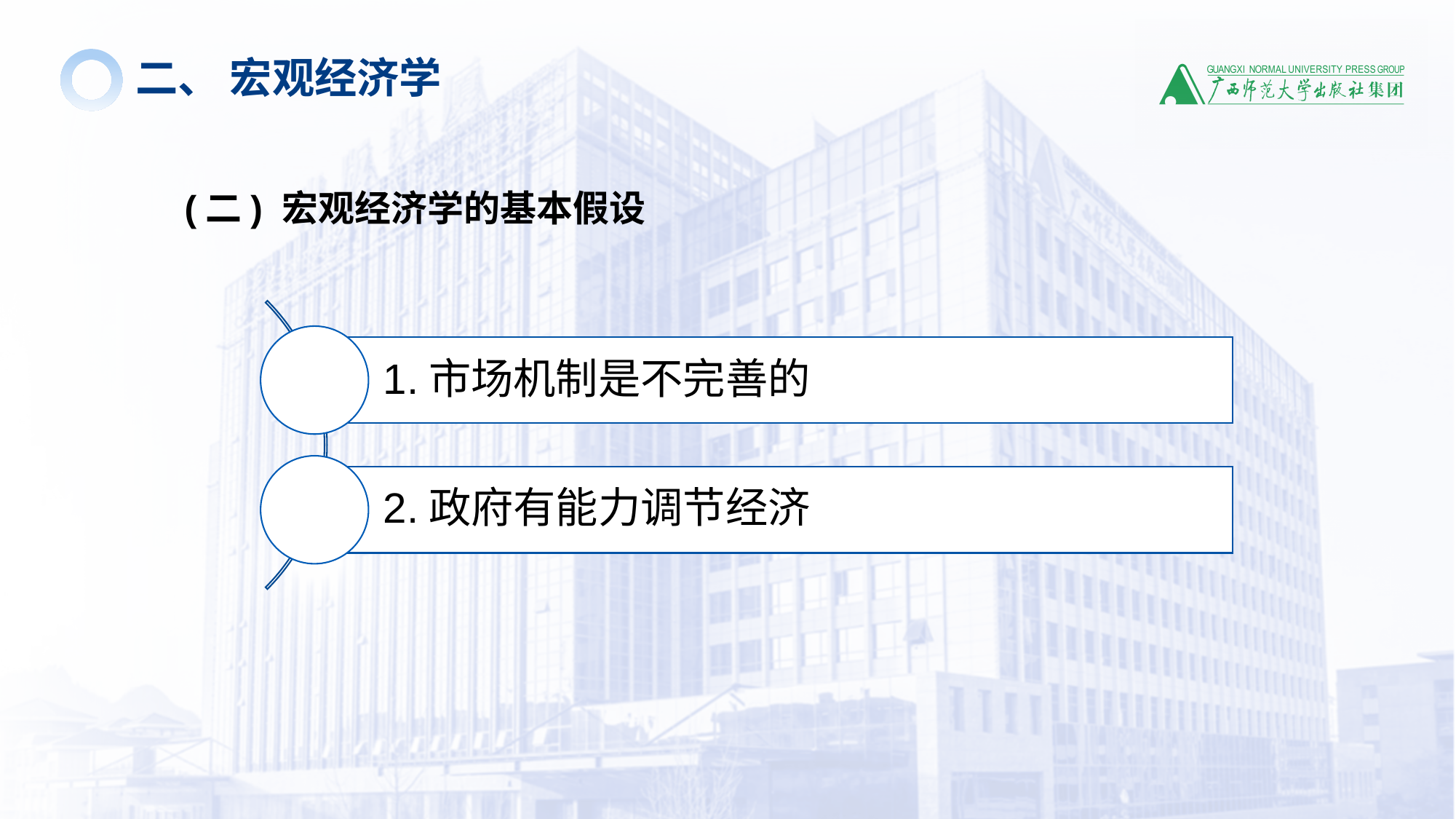

二、 宏观经济学

(二) 宏观经济学的基本假设
1.市场机制是不完善的
2.政府有能力调节经济